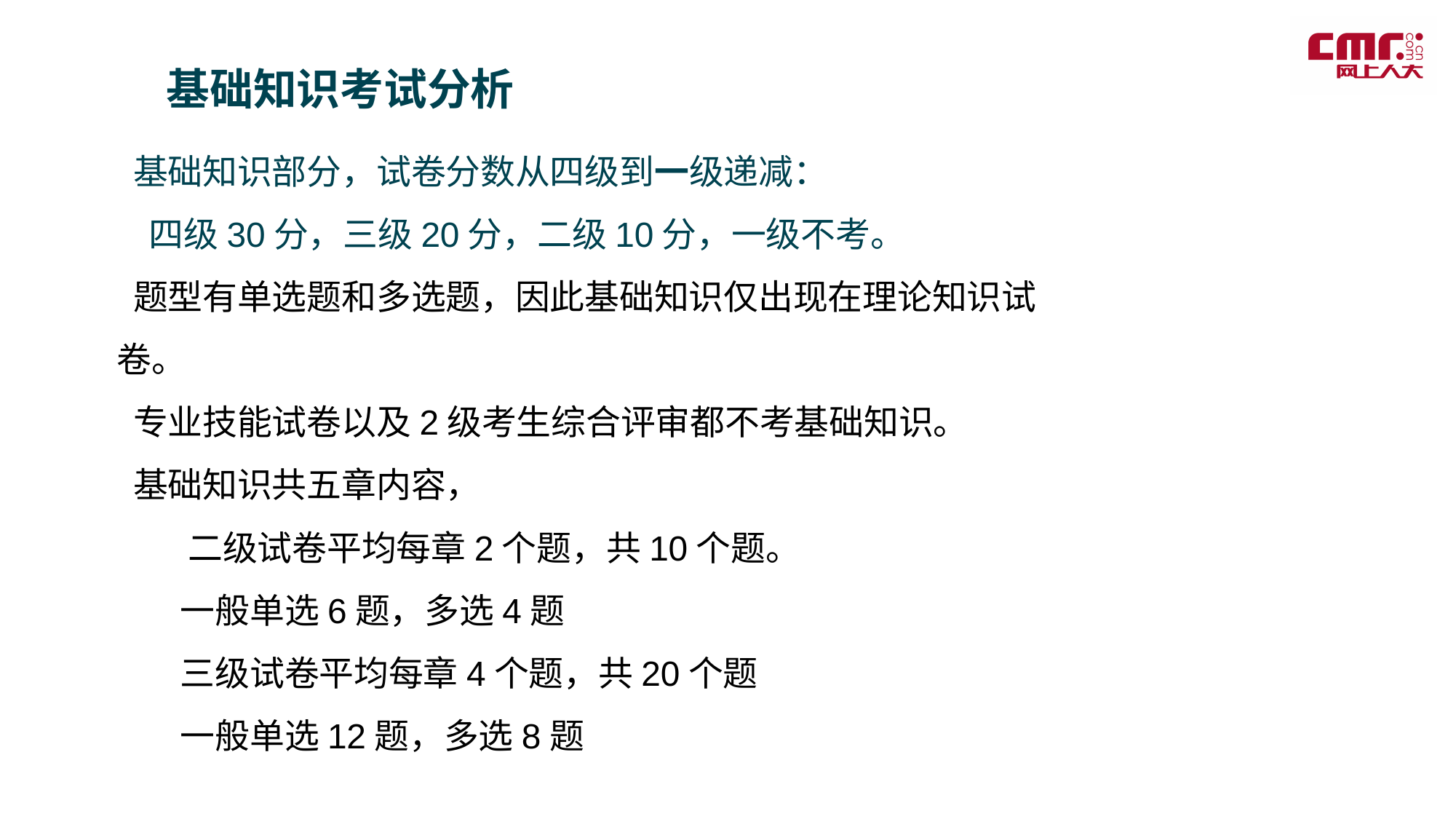

基础知识考试分析
 基础知识部分，试卷分数从四级到一级递减：
   四级30分，三级20分，二级10分，一级不考。
 题型有单选题和多选题，因此基础知识仅出现在理论知识试卷。
 专业技能试卷以及2级考生综合评审都不考基础知识。
 基础知识共五章内容，
        二级试卷平均每章2个题，共10个题。
       一般单选6题，多选4题
       三级试卷平均每章4个题，共20个题
       一般单选12题，多选8题